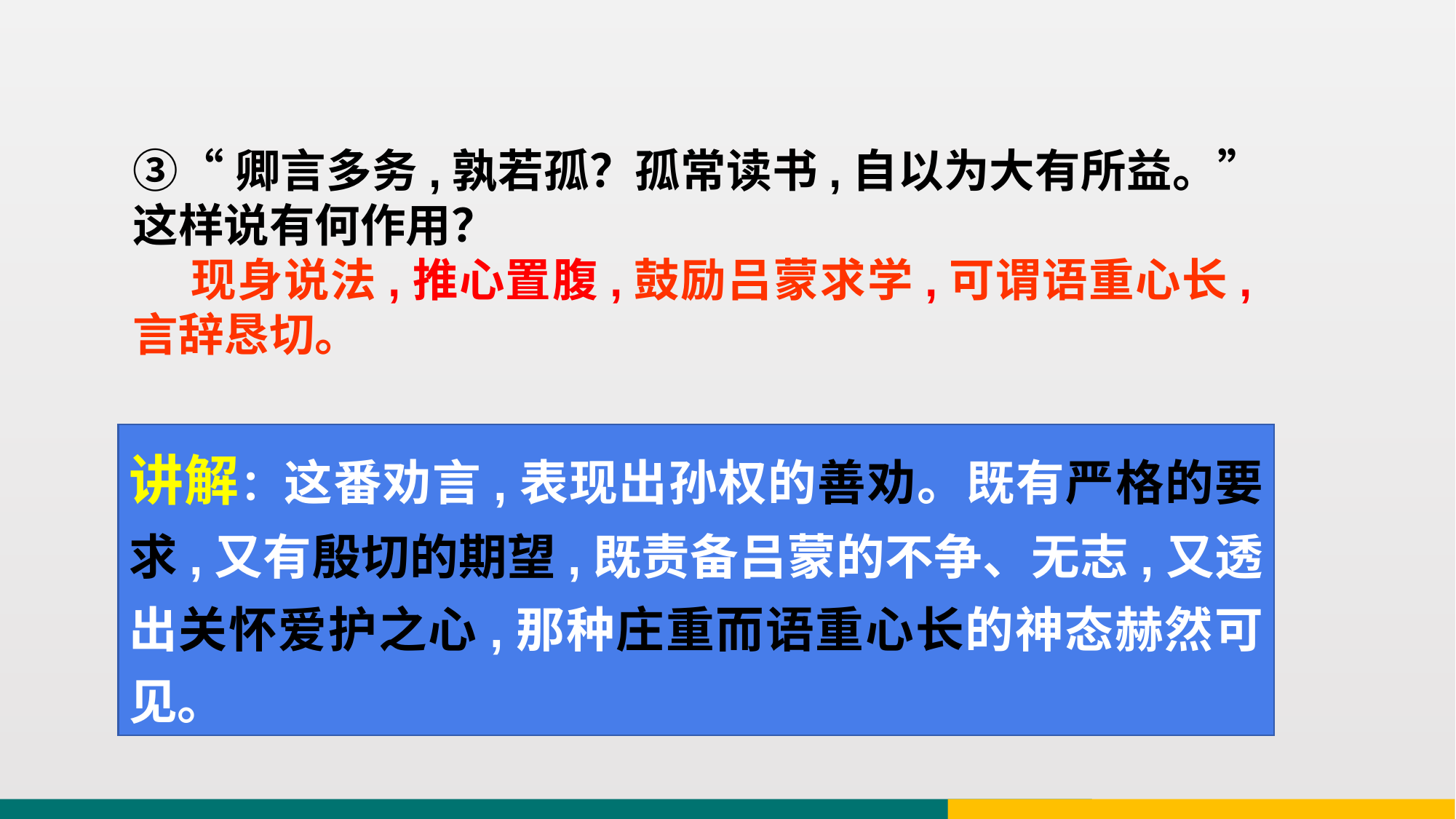

③“卿言多务,孰若孤？孤常读书,自以为大有所益。”这样说有何作用？
    现身说法,推心置腹,鼓励吕蒙求学,可谓语重心长,言辞恳切。
讲解：这番劝言,表现出孙权的善劝。既有严格的要求,又有殷切的期望,既责备吕蒙的不争、无志,又透出关怀爱护之心,那种庄重而语重心长的神态赫然可见。